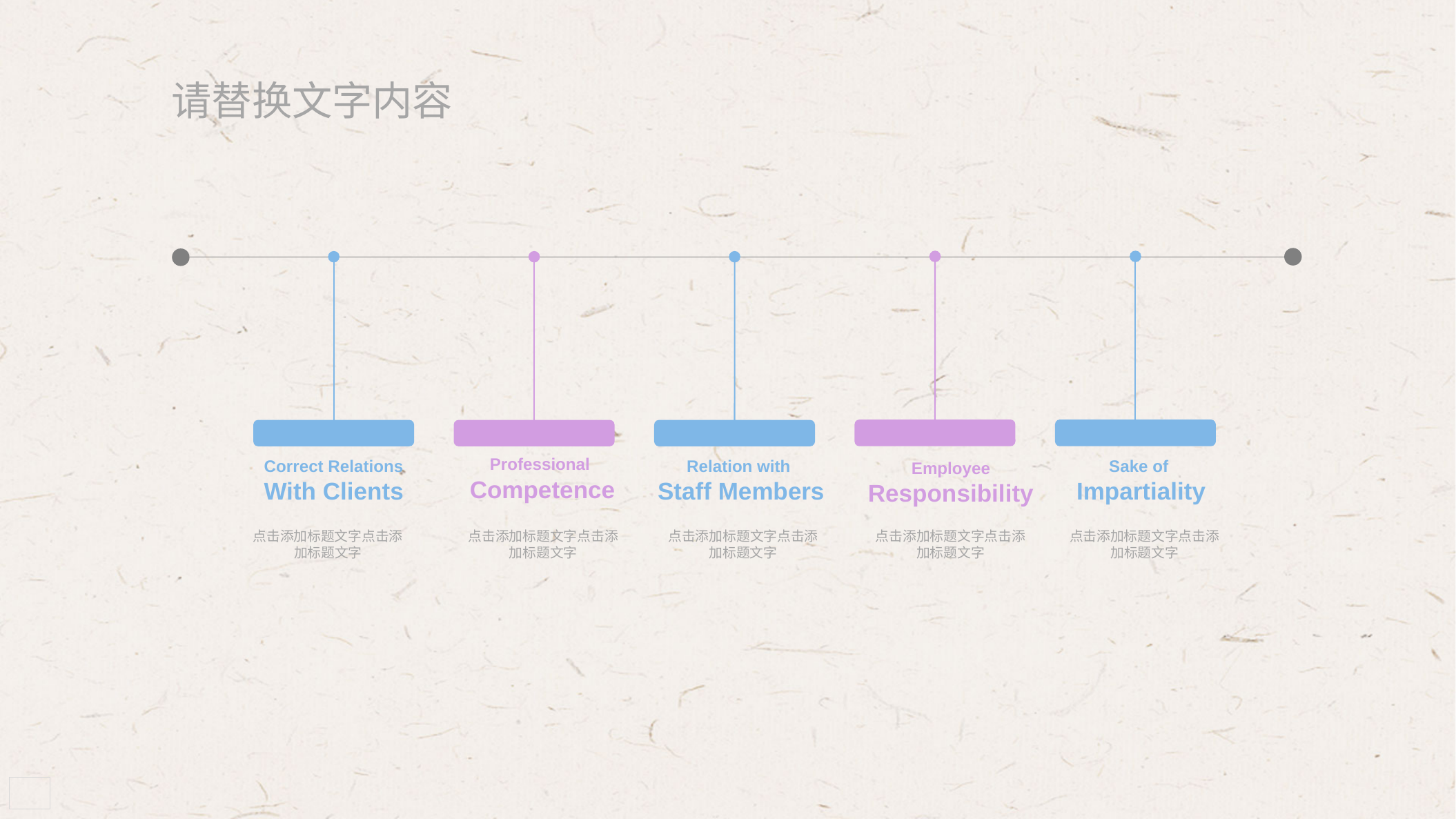

请替换文字内容

Professional
Competence
Correct Relations
With Clients
Relation with
Staff Members
Sake of
Impartiality
Employee
Responsibility
点击添加标题文字点击添加标题文字
点击添加标题文字点击添加标题文字
点击添加标题文字点击添加标题文字
点击添加标题文字点击添加标题文字
点击添加标题文字点击添加标题文字
16